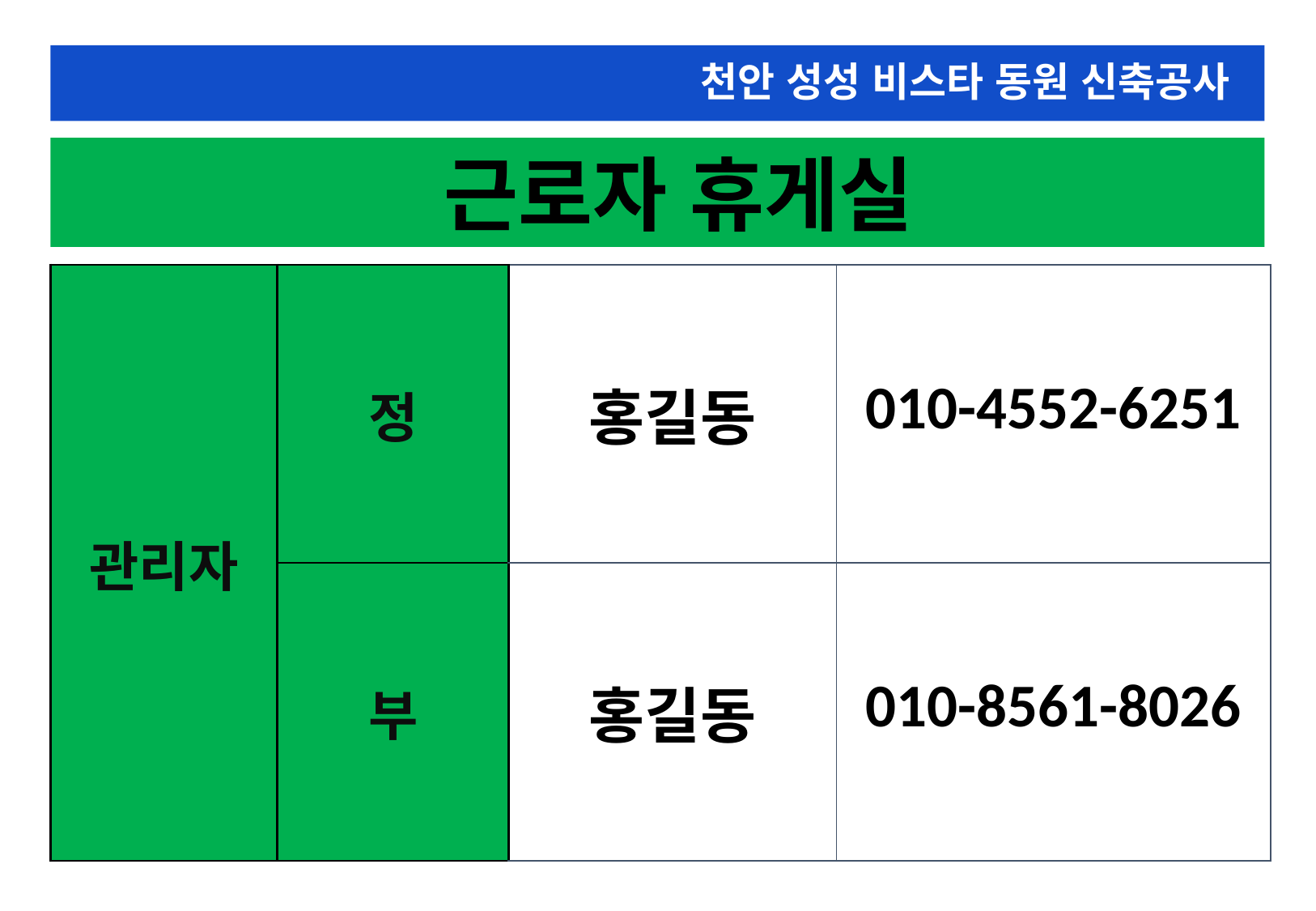

천안 성성 비스타 동원 신축공사

 근로자 휴게실
| 관리자 | 정 | 홍길동 | 010-4552-6251 |
| --- | --- | --- | --- |
|  | 부 | 홍길동 | 010-8561-8026 |